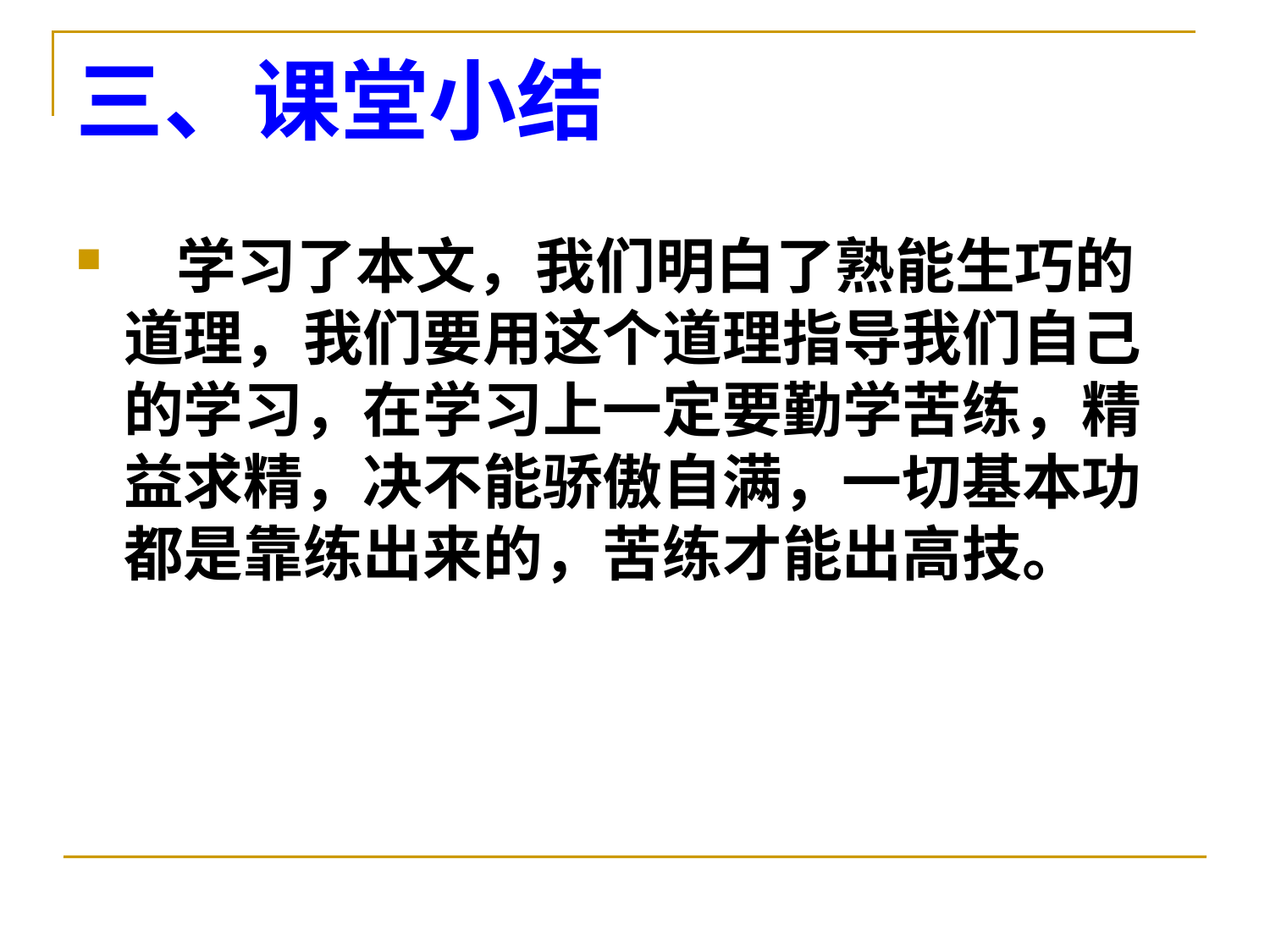

# 三、课堂小结
　学习了本文，我们明白了熟能生巧的道理，我们要用这个道理指导我们自己的学习，在学习上一定要勤学苦练，精益求精，决不能骄傲自满，一切基本功都是靠练出来的，苦练才能出高技。